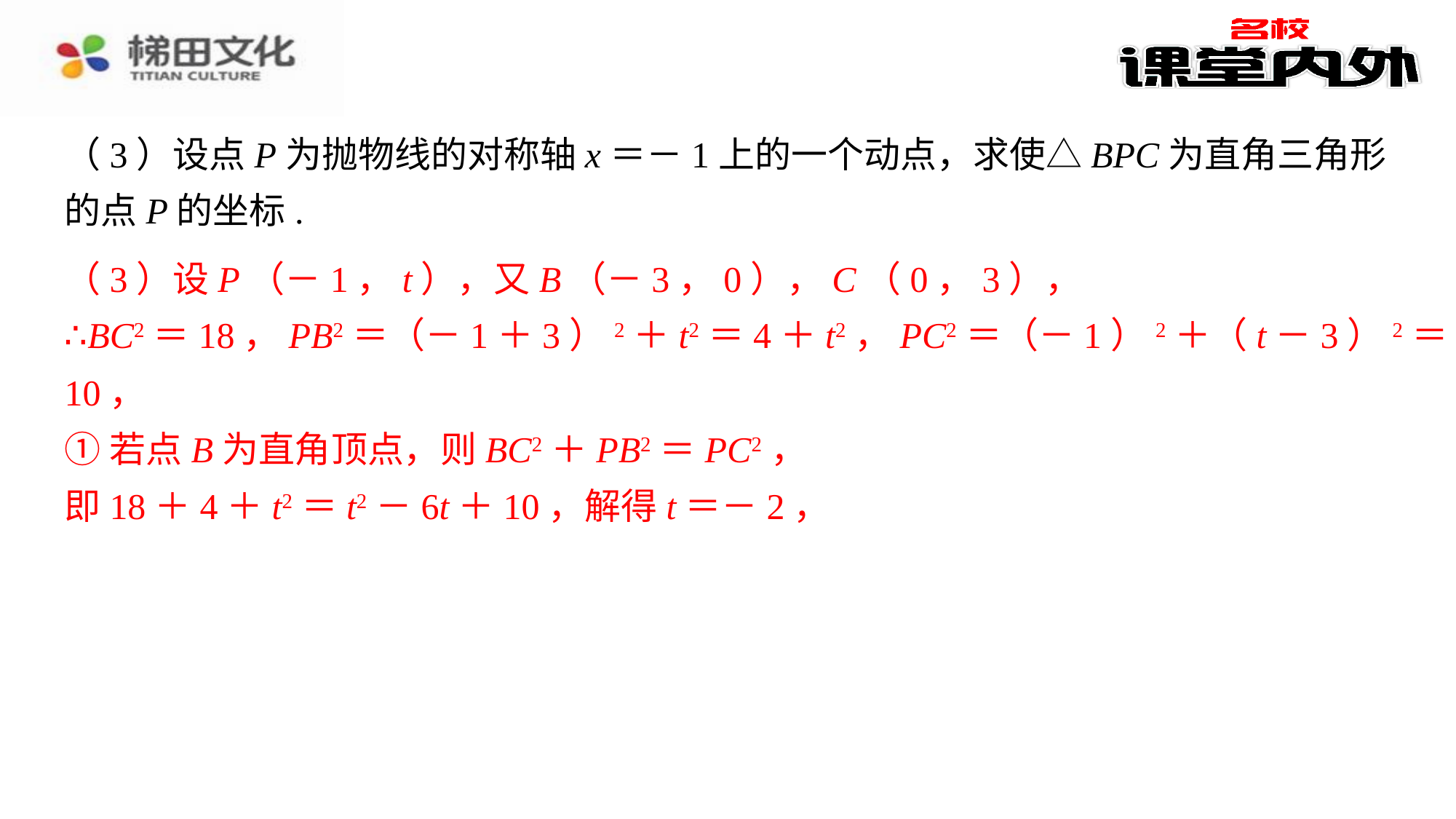

（3）设点P为抛物线的对称轴x＝－1上的一个动点，求使△BPC为直角三角形的点P的坐标.
解：（2）直线BC与对称轴x＝－1的交点为M，则此时AM＋MC的值最小，把x＝－1代入直线y＝x＋3得y＝2，⁠
∴M（－1，2）.⁠
即当点M到点A的距离与到点C的距离之和最小时，点M的坐标为（－1，2）.⁠
（3）设P（－1，t），又B（－3，0），C（0，3），⁠
∴BC2＝18，PB2＝（－1＋3）2＋t2＝4＋t2，PC2＝（－1）2＋（t－3）2＝t2－6t＋10，⁠
①若点B为直角顶点，则BC2＋PB2＝PC2，⁠
即18＋4＋t2＝t2－6t＋10，解得t＝－2，⁠
（3）设P（－1，t），又B（－3，0），C（0，3），
∴BC2＝18，PB2＝（－1＋3）2＋t2＝4＋t2，PC2＝（－1）2＋（t－3）2＝t2－6t＋
10，
①若点B为直角顶点，则BC2＋PB2＝PC2，
即18＋4＋t2＝t2－6t＋10，解得t＝－2，